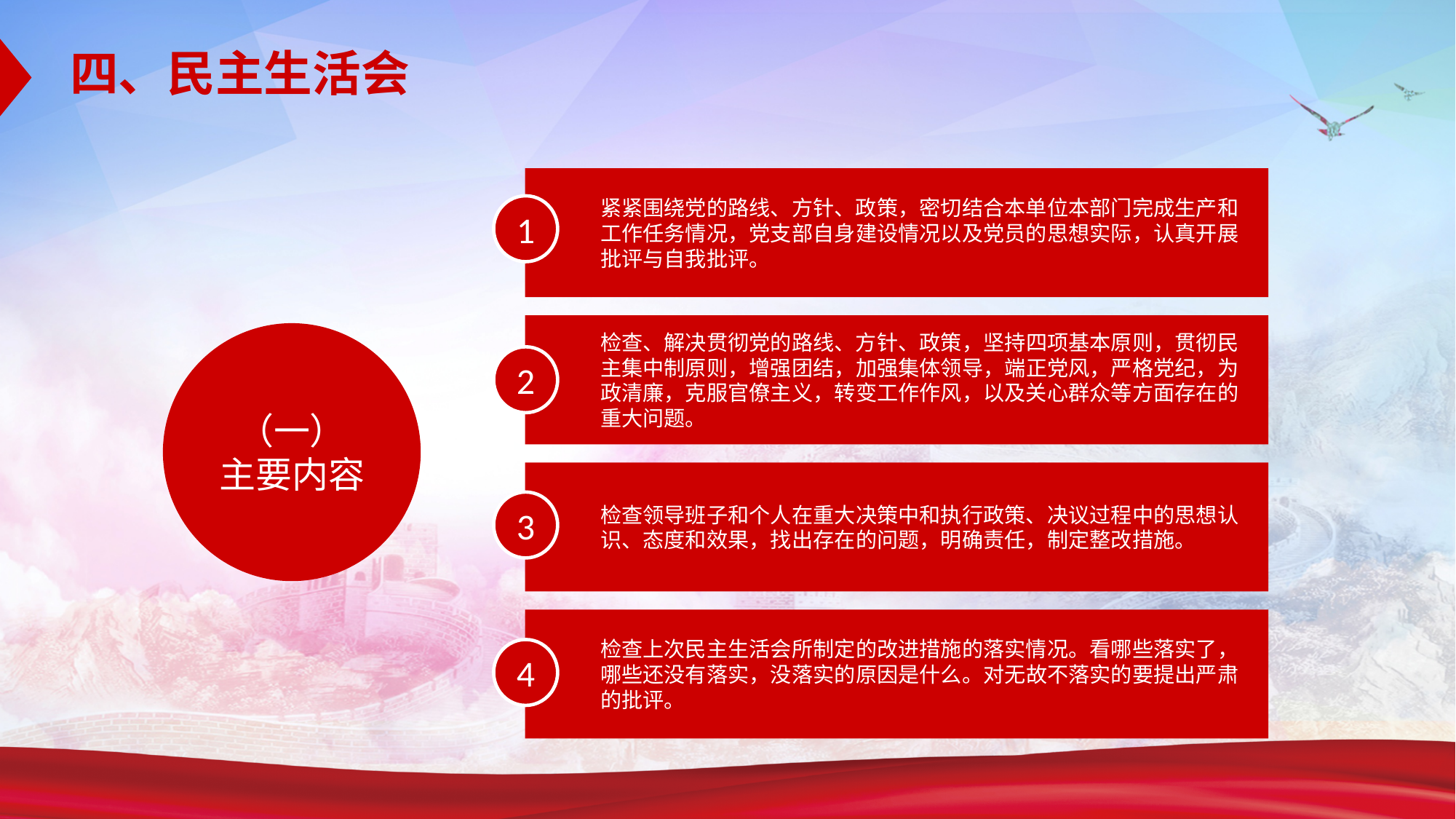

四、民主生活会

紧紧围绕党的路线、方针、政策，密切结合本单位本部门完成生产和工作任务情况，党支部自身建设情况以及党员的思想实际，认真开展批评与自我批评。
1
检查、解决贯彻党的路线、方针、政策，坚持四项基本原则，贯彻民主集中制原则，增强团结，加强集体领导，端正党风，严格党纪，为政清廉，克服官僚主义，转变工作作风，以及关心群众等方面存在的重大问题。

（一）
主要内容
2
检查领导班子和个人在重大决策中和执行政策、决议过程中的思想认识、态度和效果，找出存在的问题，明确责任，制定整改措施。
3
检查上次民主生活会所制定的改进措施的落实情况。看哪些落实了，哪些还没有落实，没落实的原因是什么。对无故不落实的要提出严肃的批评。
4